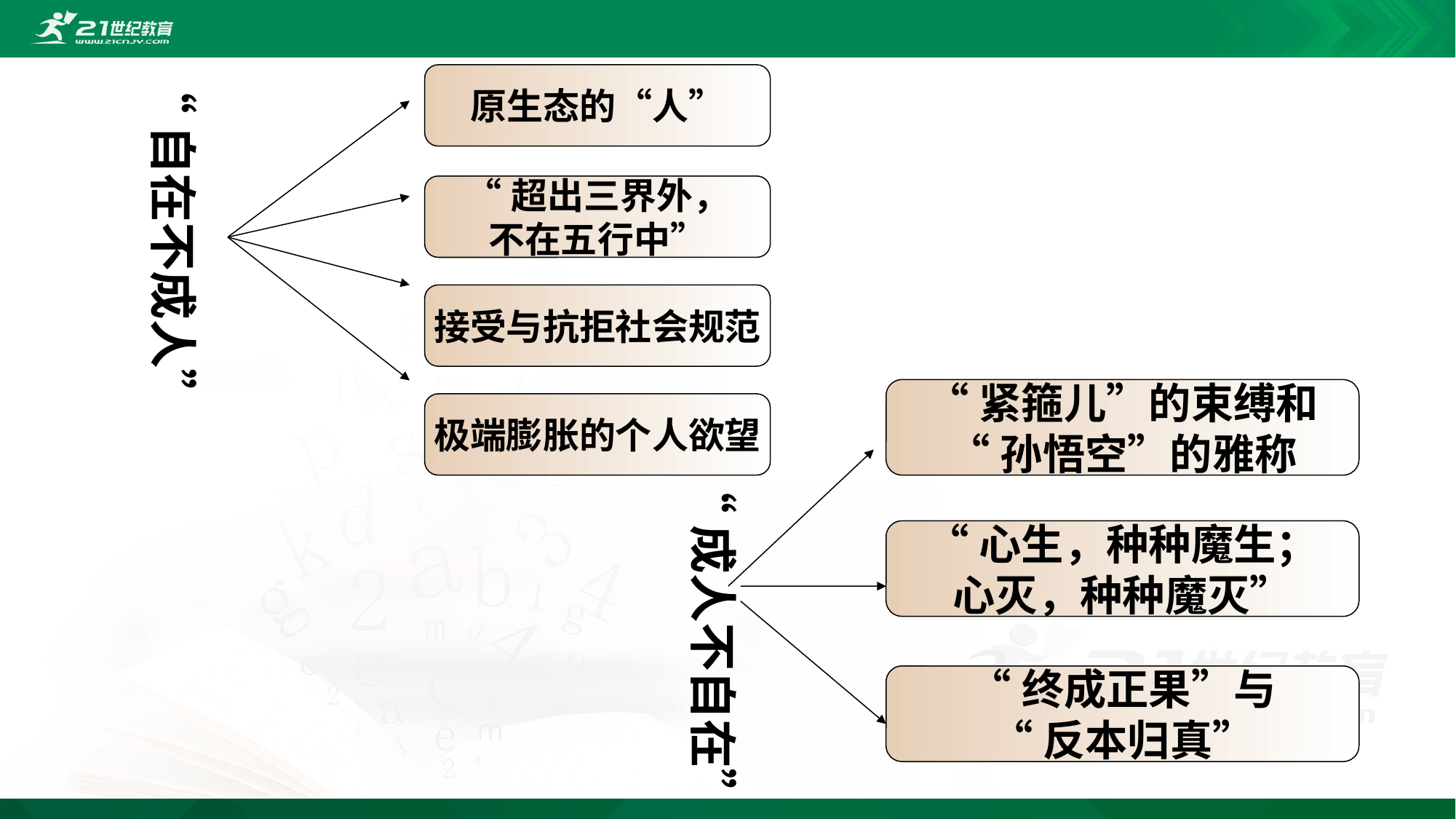

原生态的“人”

“自在不成人”
“超出三界外，
不在五行中”

接受与抗拒社会规范
“紧箍儿”的束缚和
“孙悟空”的雅称
极端膨胀的个人欲望

“心生，种种魔生；
心灭，种种魔灭”
“成人不自在”

“终成正果”与
“反本归真”